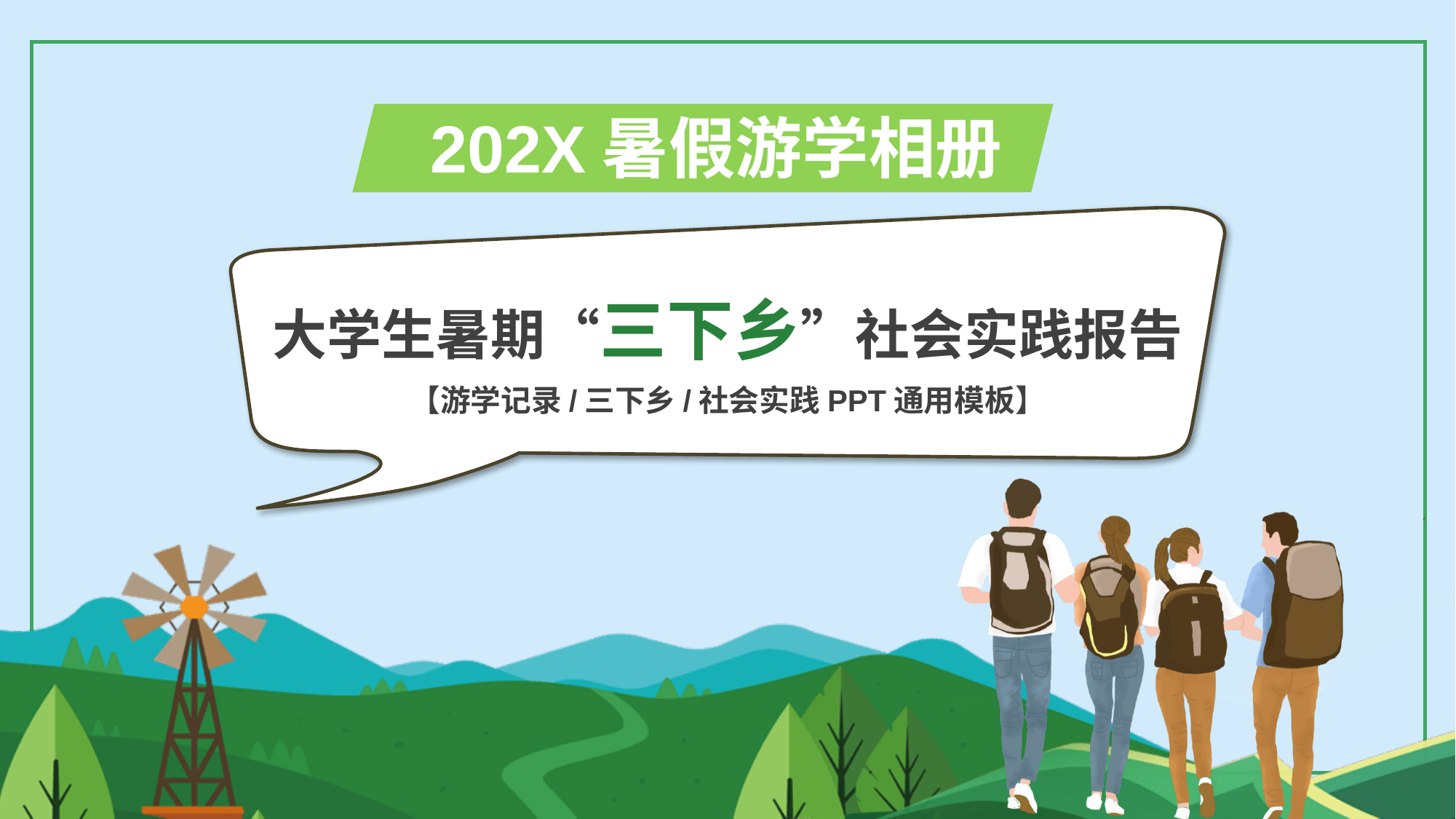

202X暑假游学相册

大学生暑期“三下乡”社会实践报告
【游学记录/三下乡/社会实践PPT通用模板】